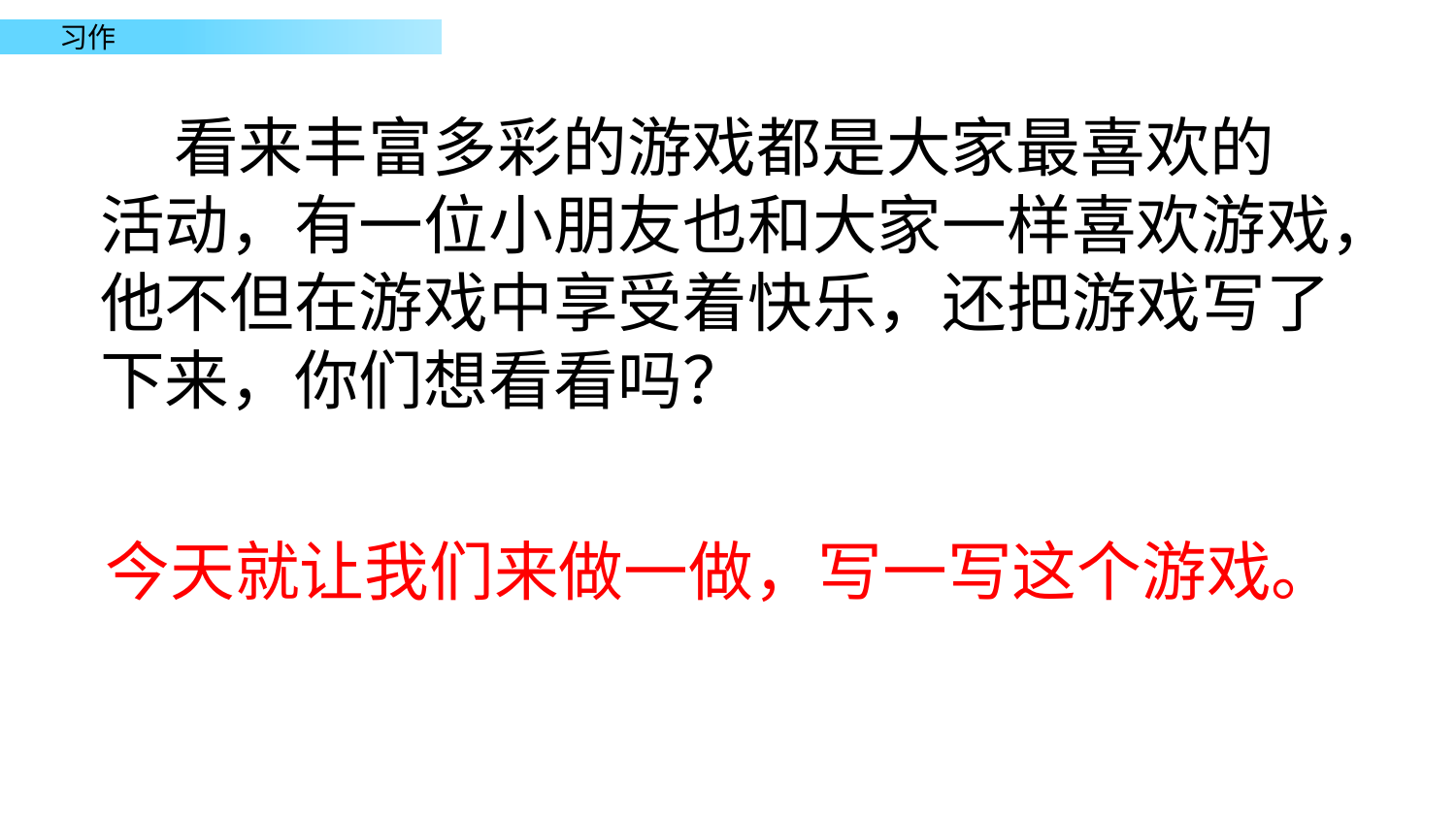

看来丰富多彩的游戏都是大家最喜欢的活动，有一位小朋友也和大家一样喜欢游戏，他不但在游戏中享受着快乐，还把游戏写了下来，你们想看看吗？
今天就让我们来做一做，写一写这个游戏。